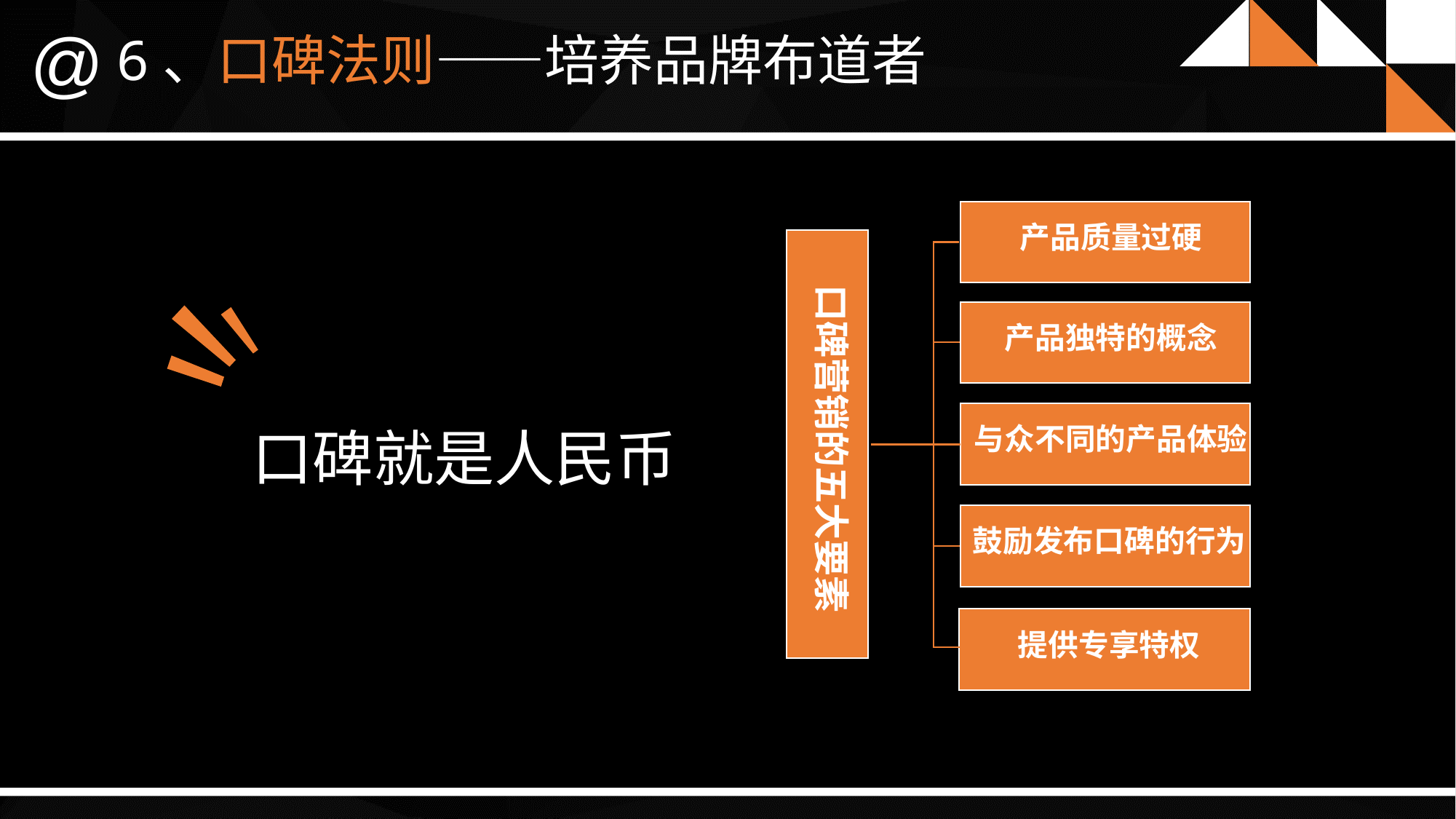

@
6、口碑法则——培养品牌布道者

鼓励发布口碑的行为
与众不同的产品体验
产品独特的概念
提供专享特权
产品质量过硬
口碑营销的五大要素

口碑就是人民币